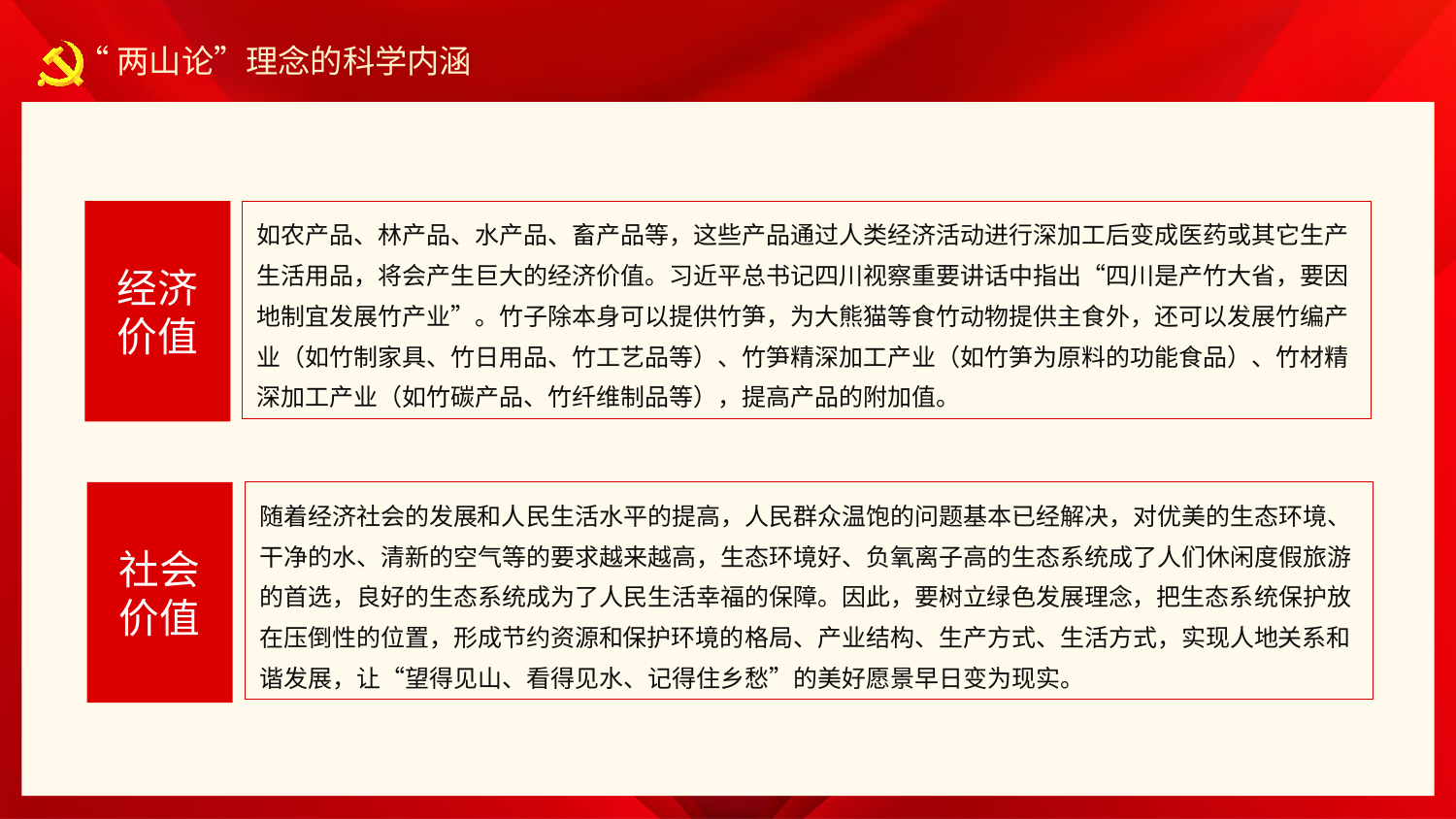

经济
价值
如农产品、林产品、水产品、畜产品等，这些产品通过人类经济活动进行深加工后变成医药或其它生产生活用品，将会产生巨大的经济价值。习近平总书记四川视察重要讲话中指出“四川是产竹大省，要因地制宜发展竹产业”。竹子除本身可以提供竹笋，为大熊猫等食竹动物提供主食外，还可以发展竹编产业（如竹制家具、竹日用品、竹工艺品等）、竹笋精深加工产业（如竹笋为原料的功能食品）、竹材精深加工产业（如竹碳产品、竹纤维制品等），提高产品的附加值。
社会价值
随着经济社会的发展和人民生活水平的提高，人民群众温饱的问题基本已经解决，对优美的生态环境、干净的水、清新的空气等的要求越来越高，生态环境好、负氧离子高的生态系统成了人们休闲度假旅游的首选，良好的生态系统成为了人民生活幸福的保障。因此，要树立绿色发展理念，把生态系统保护放在压倒性的位置，形成节约资源和保护环境的格局、产业结构、生产方式、生活方式，实现人地关系和谐发展，让“望得见山、看得见水、记得住乡愁”的美好愿景早日变为现实。